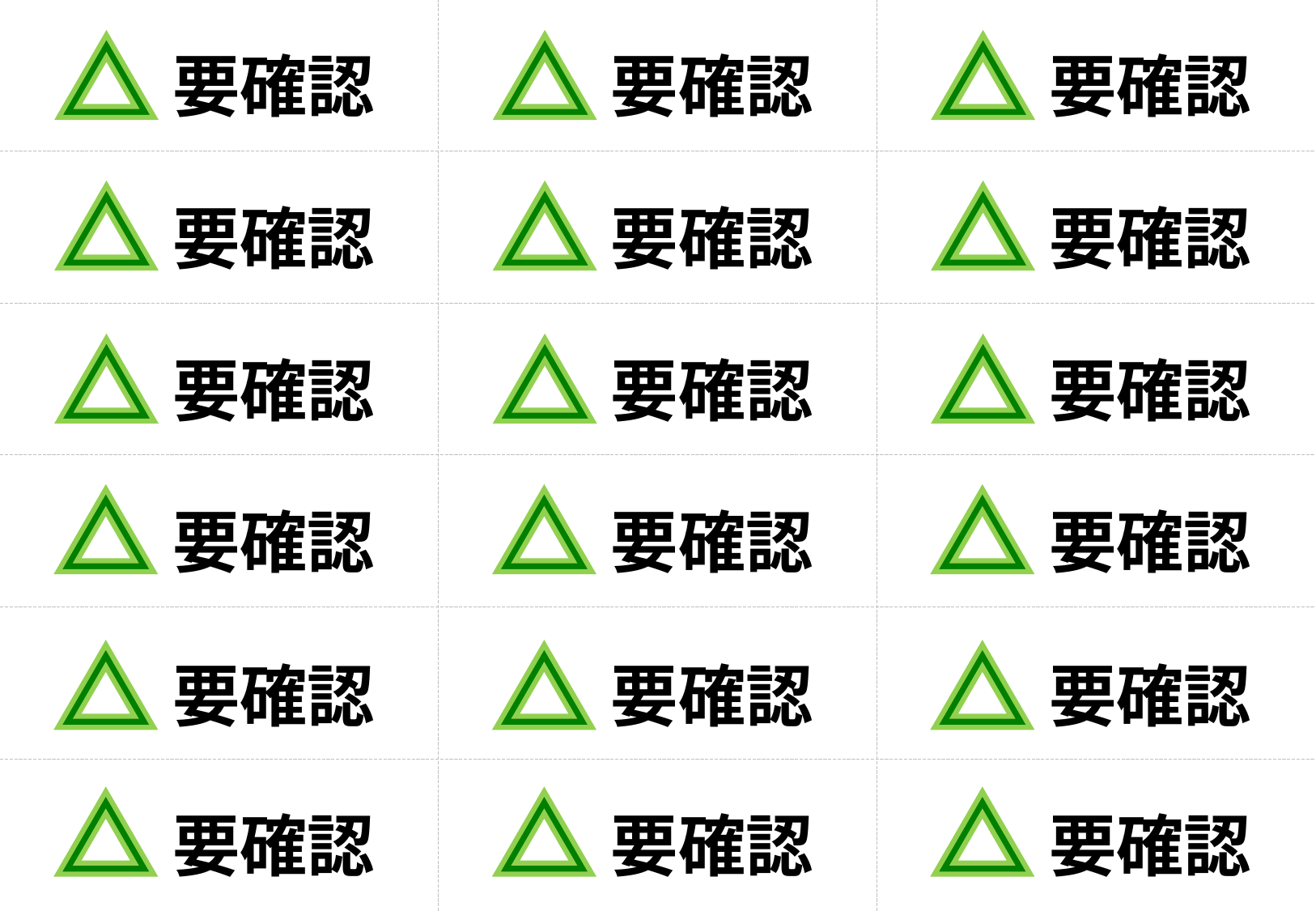

要確認
要確認
要確認

要確認
要確認
要確認

要確認
要確認
要確認

要確認
要確認
要確認

要確認
要確認
要確認

要確認
要確認
要確認